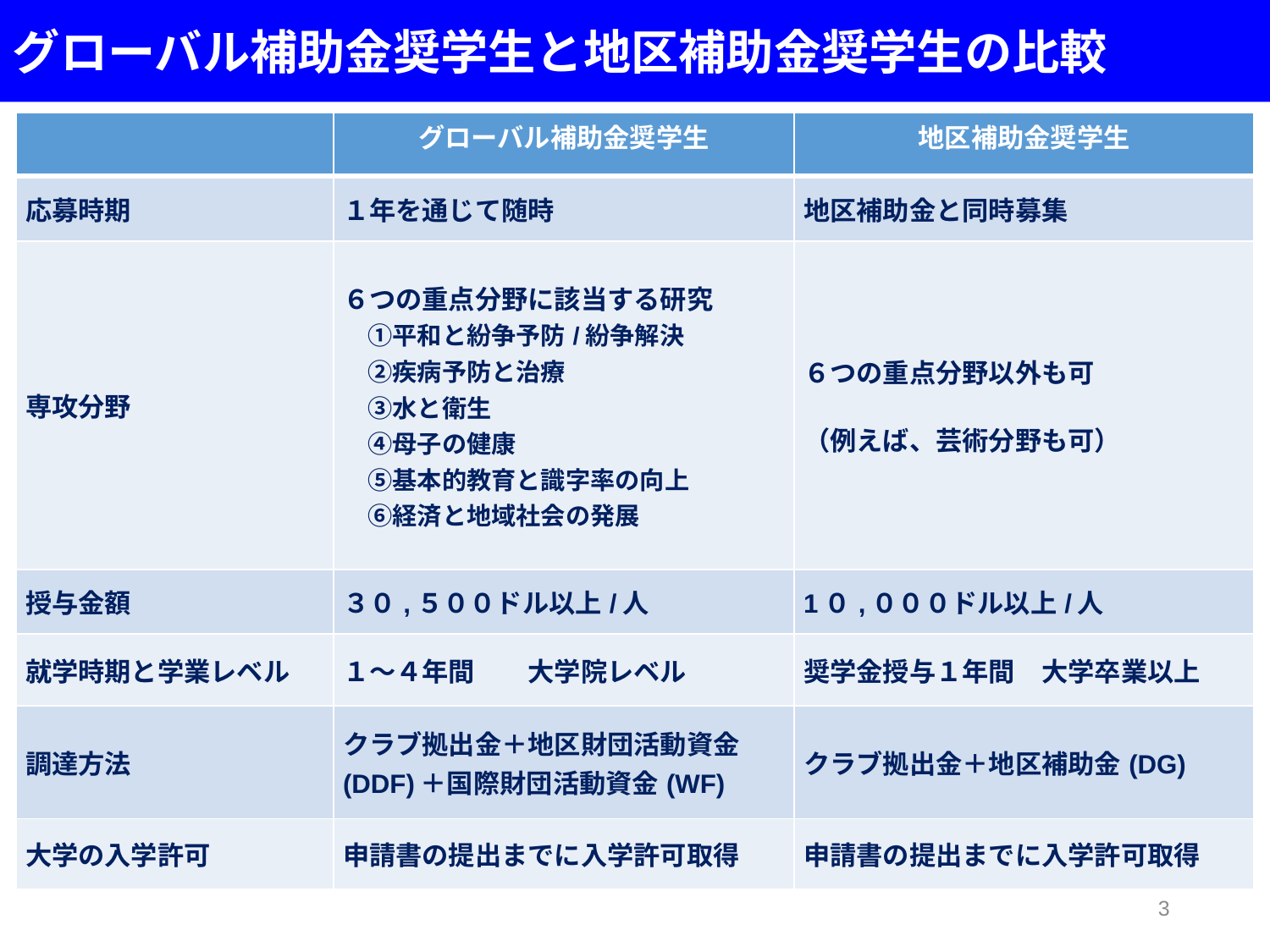

グローバル補助金奨学生と地区補助金奨学生の比較
|  | グローバル補助金奨学生 | 地区補助金奨学生 |
| --- | --- | --- |
| 応募時期 | １年を通じて随時 | 地区補助金と同時募集 |
| 専攻分野 | ６つの重点分野に該当する研究 　①平和と紛争予防/紛争解決 　②疾病予防と治療 　③水と衛生 　④母子の健康　 　⑤基本的教育と識字率の向上 　⑥経済と地域社会の発展 | ６つの重点分野以外も可 （例えば、芸術分野も可） |
| 授与金額 | ３０,５００ドル以上/人 | 1０,０００ドル以上/人 |
| 就学時期と学業レベル | １～４年間　　大学院レベル | 奨学金授与１年間　大学卒業以上 |
| 調達方法 | クラブ拠出金＋地区財団活動資金(DDF)＋国際財団活動資金(WF) | クラブ拠出金＋地区補助金(DG) |
| 大学の入学許可 | 申請書の提出までに入学許可取得 | 申請書の提出までに入学許可取得 |
3